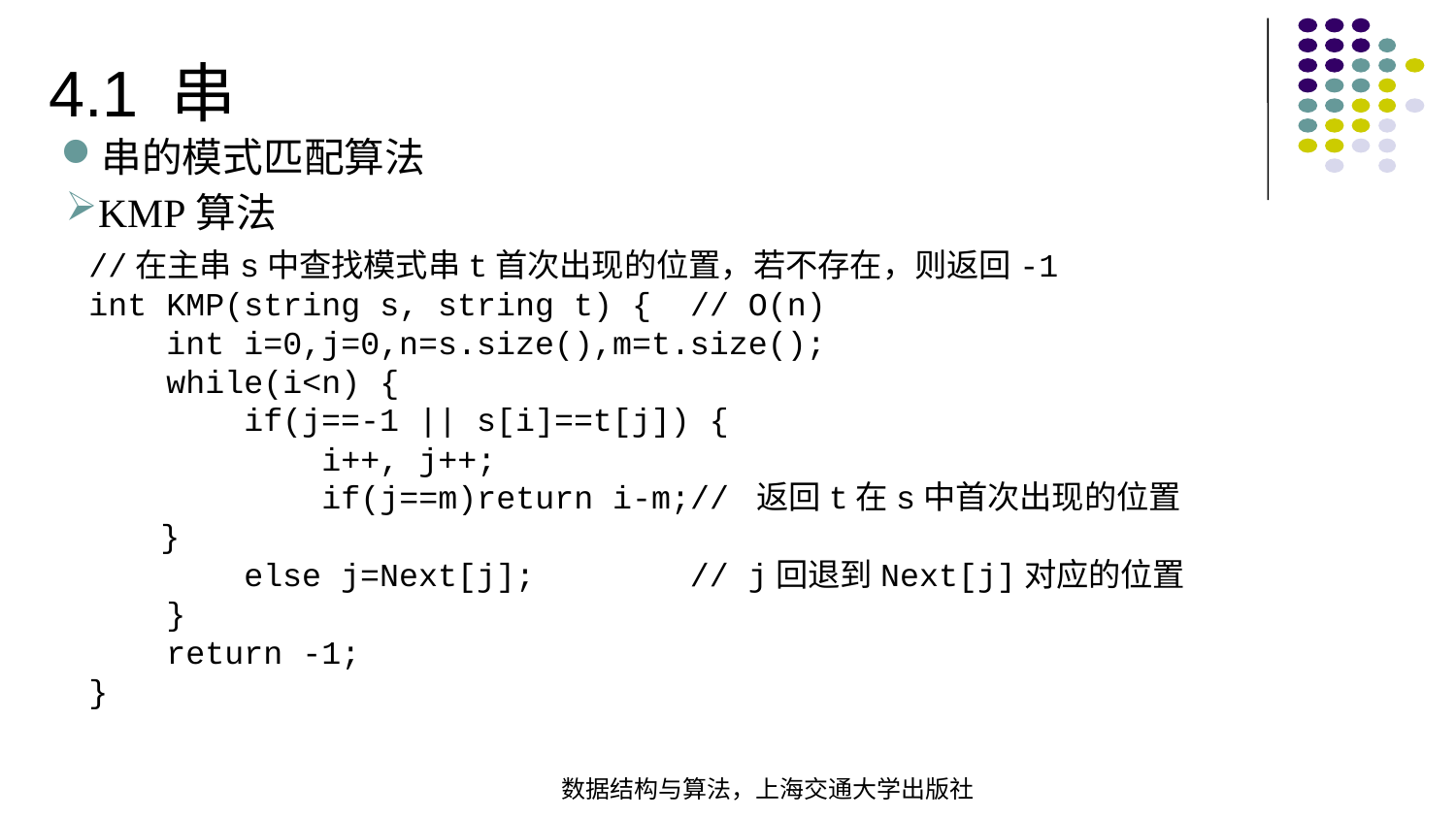

4.1 串
串的模式匹配算法
KMP算法
//在主串s中查找模式串t首次出现的位置，若不存在，则返回-1int KMP(string s, string t) {  // O(n)    int i=0,j=0,n=s.size(),m=t.size();          while(i<n) {              if(j==-1 || s[i]==t[j]) {            i++, j++;                if(j==m)return i-m;// 返回t在s中首次出现的位置        }        else j=Next[j];        // j回退到Next[j]对应的位置    }    return -1;
}